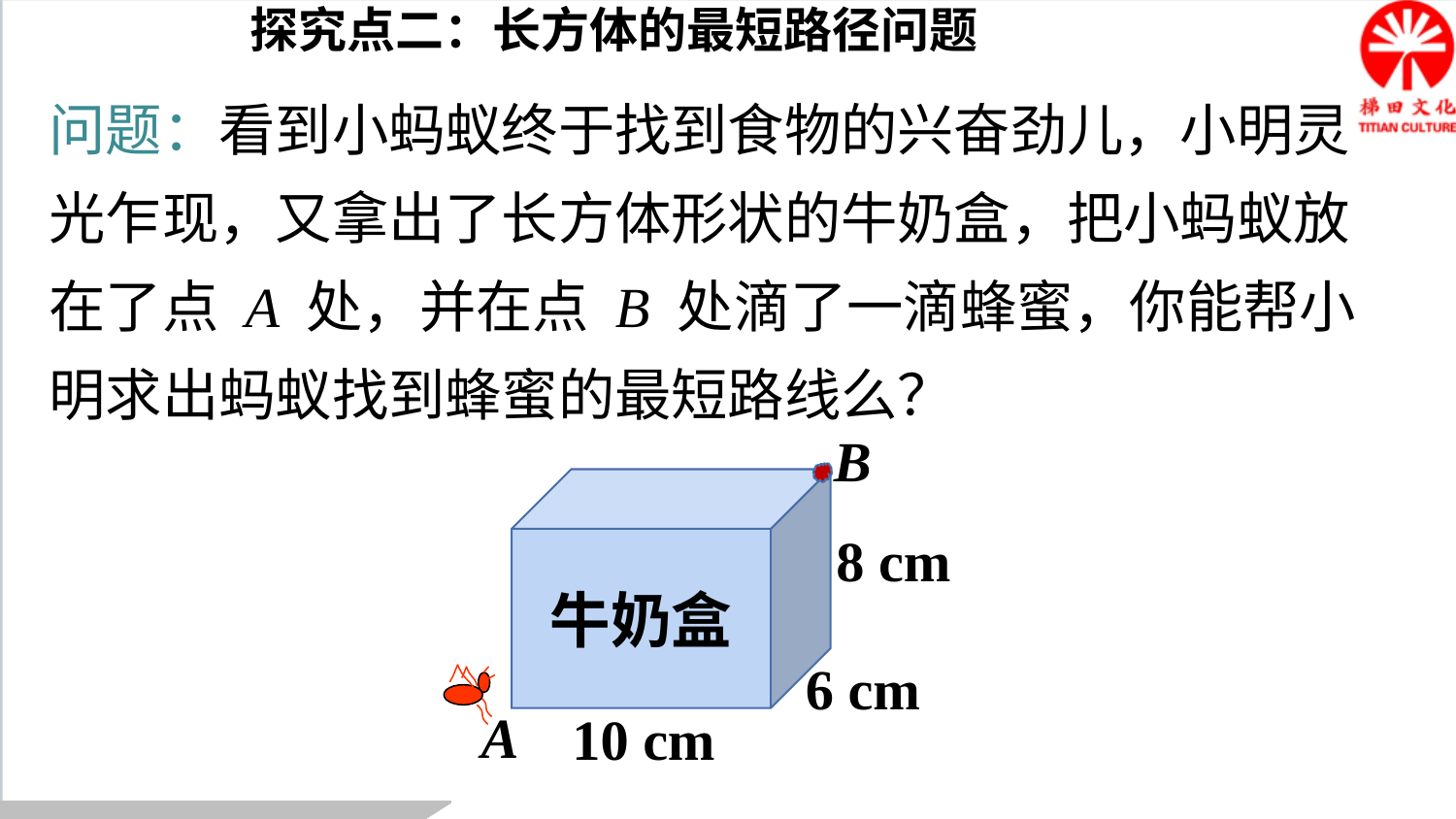

探究点二：长方体的最短路径问题
问题：看到小蚂蚁终于找到食物的兴奋劲儿，小明灵光乍现，又拿出了长方体形状的牛奶盒，把小蚂蚁放在了点 A 处，并在点 B 处滴了一滴蜂蜜，你能帮小明求出蚂蚁找到蜂蜜的最短路线么？
B

牛奶盒
8 cm
6 cm

A
10 cm